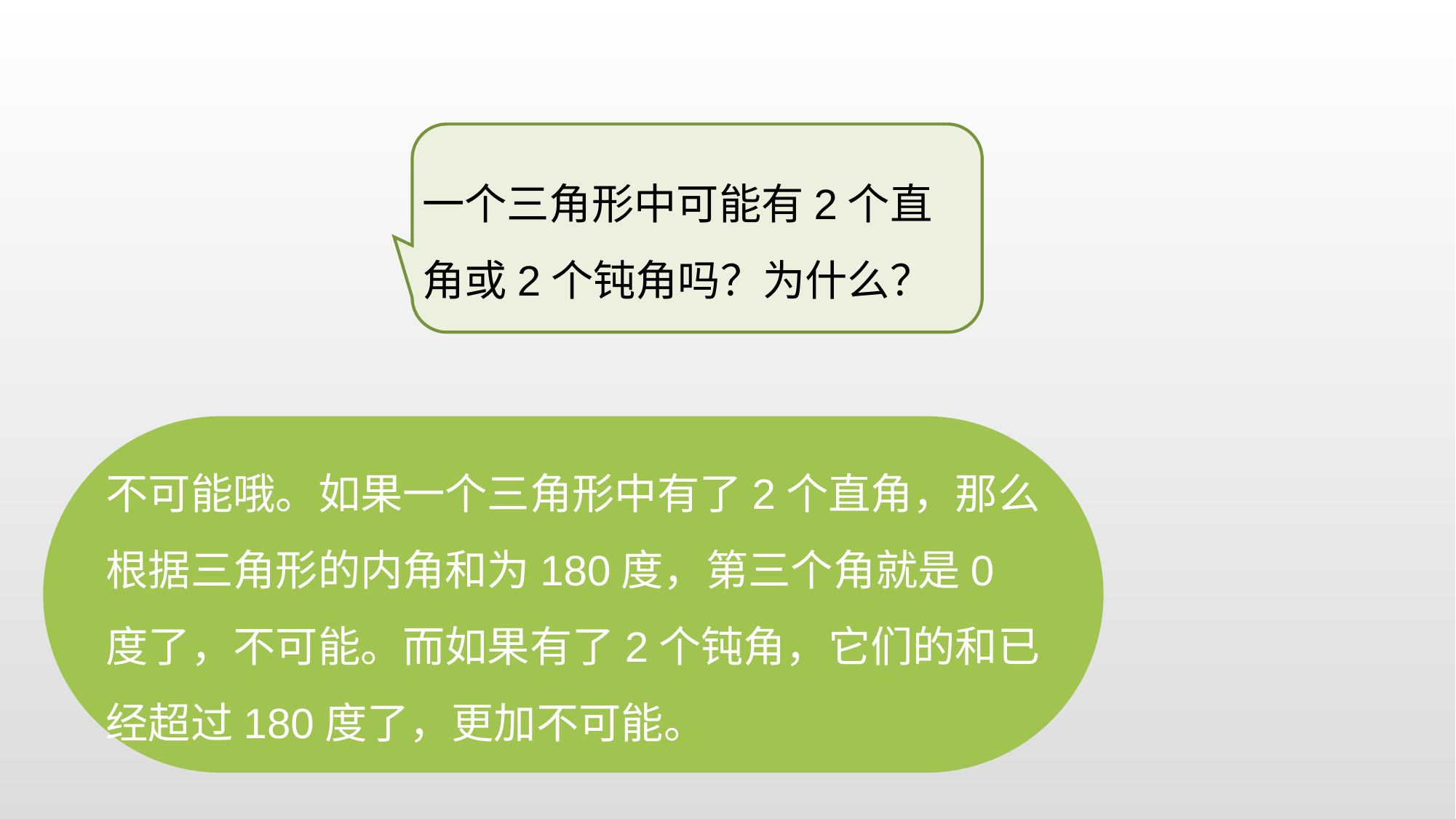

一个三角形中可能有2个直角或2个钝角吗？为什么？
不可能哦。如果一个三角形中有了2个直角，那么根据三角形的内角和为180度，第三个角就是0度了，不可能。而如果有了2个钝角，它们的和已经超过180度了，更加不可能。